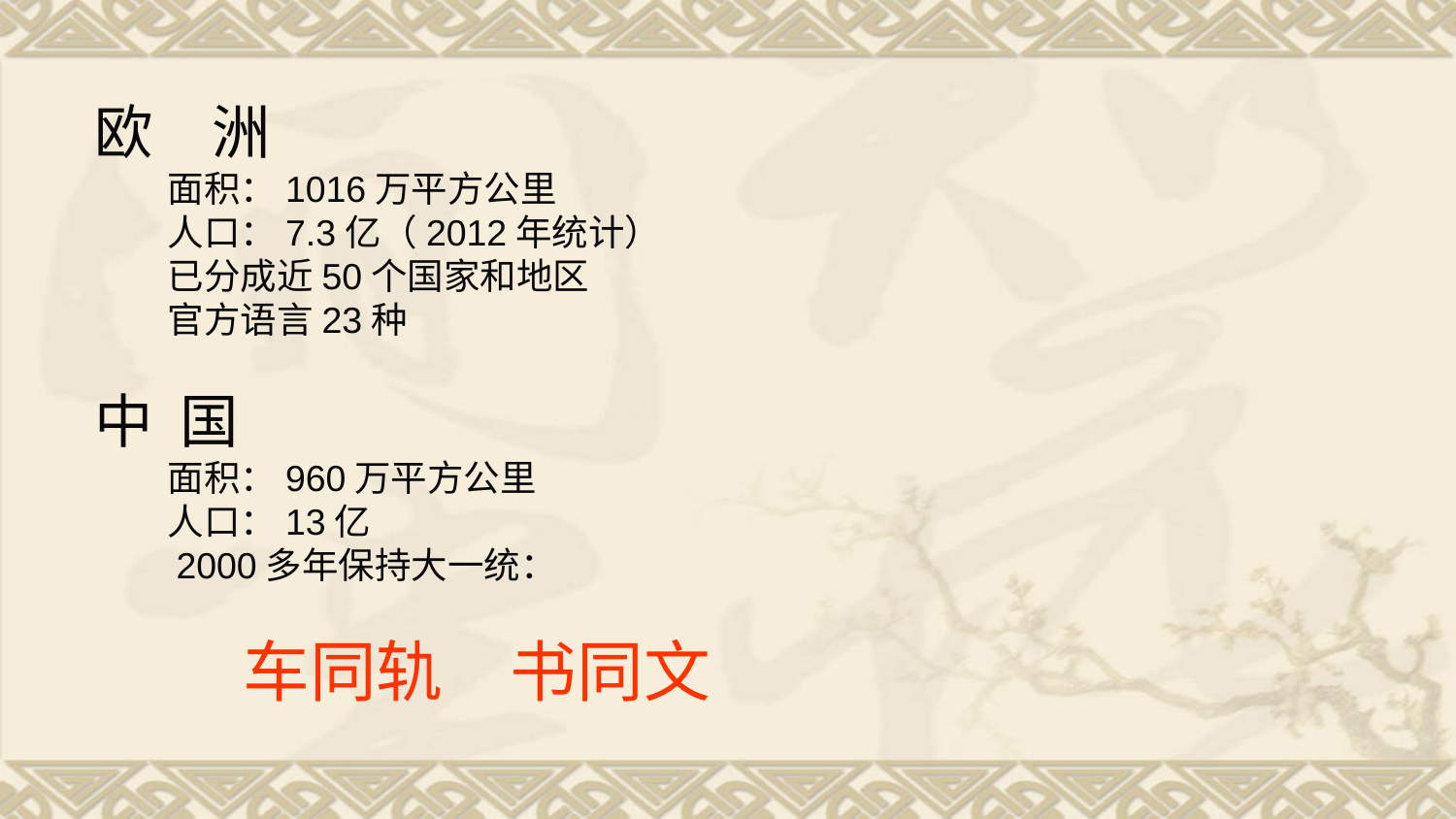

# 欧　洲 　　面积：1016万平方公里 　　人口：7.3亿（2012年统计） 　　已分成近50个国家和地区 　　官方语言23种 中  国 　　面积：960万平方公里 　　人口：13亿　　 　　2000多年保持大一统： 车同轨　书同文